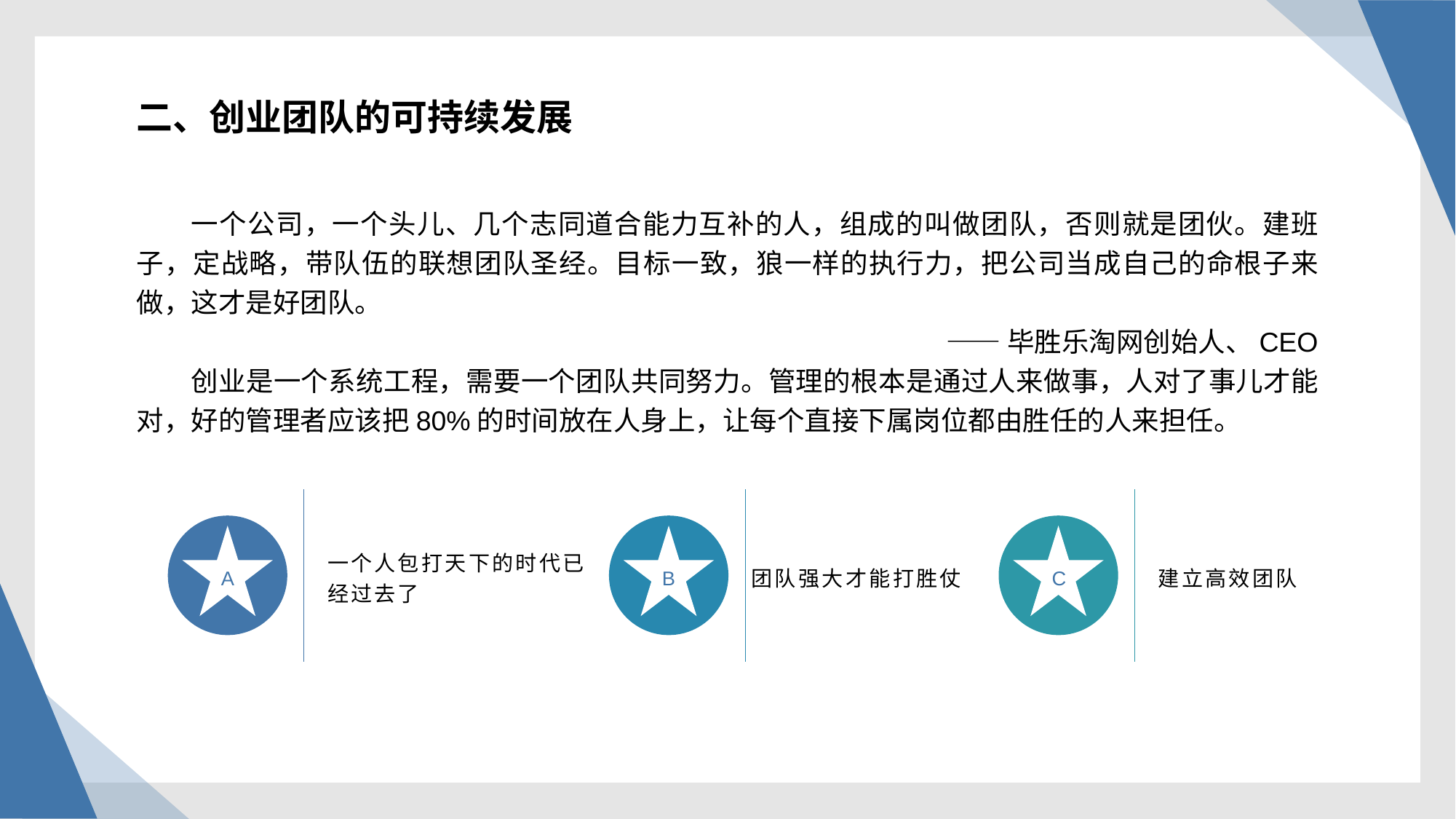

二、创业团队的可持续发展
一个公司，一个头儿、几个志同道合能力互补的人，组成的叫做团队，否则就是团伙。建班子，定战略，带队伍的联想团队圣经。目标一致，狼一样的执行力，把公司当成自己的命根子来做，这才是好团队。
——毕胜乐淘网创始人、CEO
创业是一个系统工程，需要一个团队共同努力。管理的根本是通过人来做事，人对了事儿才能对，好的管理者应该把80%的时间放在人身上，让每个直接下属岗位都由胜任的人来担任。
一个人包打天下的时代已经过去了
团队强大才能打胜仗
建立高效团队

A
B
C